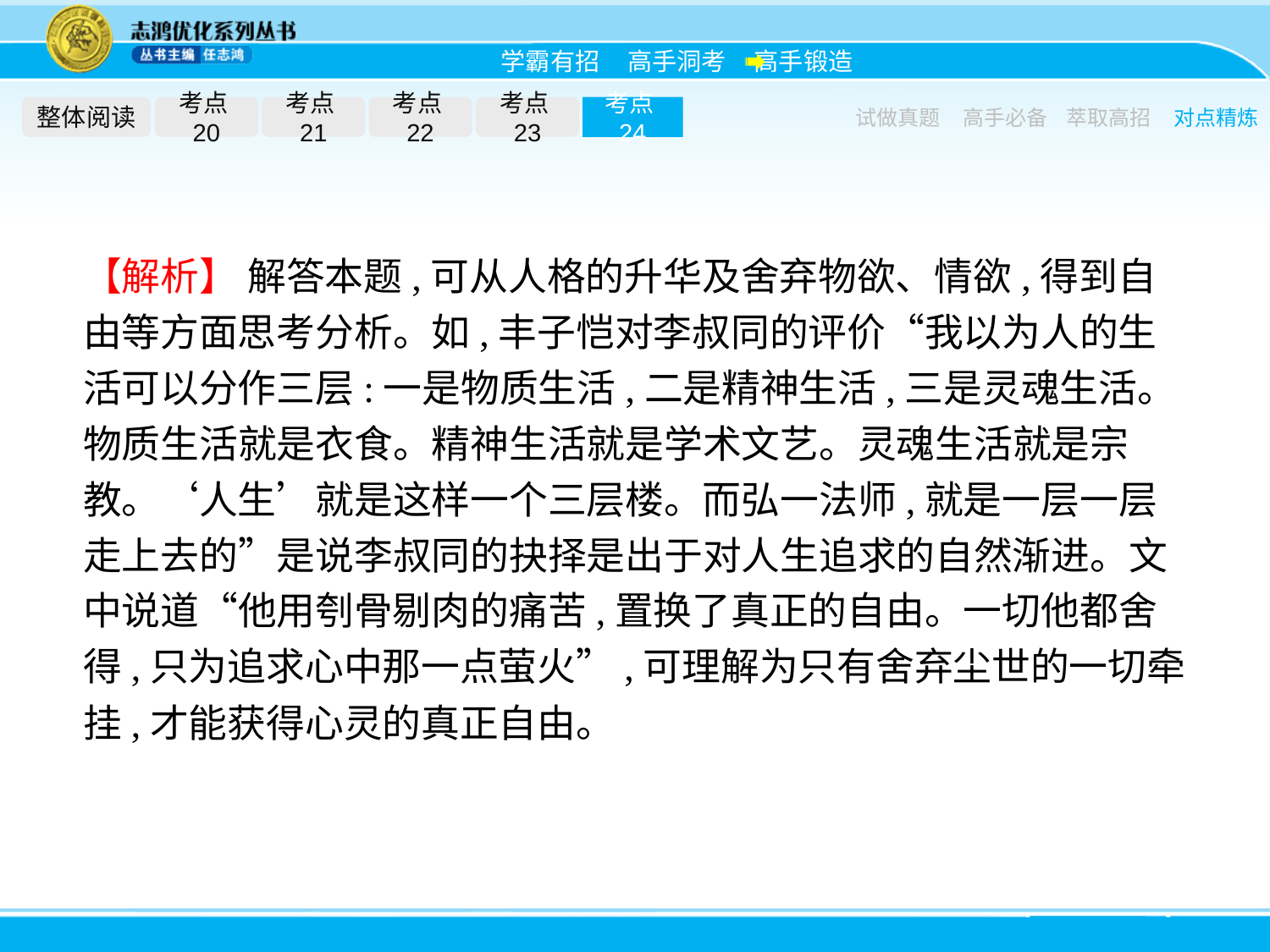

整体阅读
考点20
考点21
考点22
考点23
考点24
试做真题
高手必备
萃取高招
对点精炼
【解析】 解答本题,可从人格的升华及舍弃物欲、情欲,得到自由等方面思考分析。如,丰子恺对李叔同的评价“我以为人的生活可以分作三层:一是物质生活,二是精神生活,三是灵魂生活。物质生活就是衣食。精神生活就是学术文艺。灵魂生活就是宗教。‘人生’就是这样一个三层楼。而弘一法师,就是一层一层走上去的”是说李叔同的抉择是出于对人生追求的自然渐进。文中说道“他用刳骨剔肉的痛苦,置换了真正的自由。一切他都舍得,只为追求心中那一点萤火”,可理解为只有舍弃尘世的一切牵挂,才能获得心灵的真正自由。